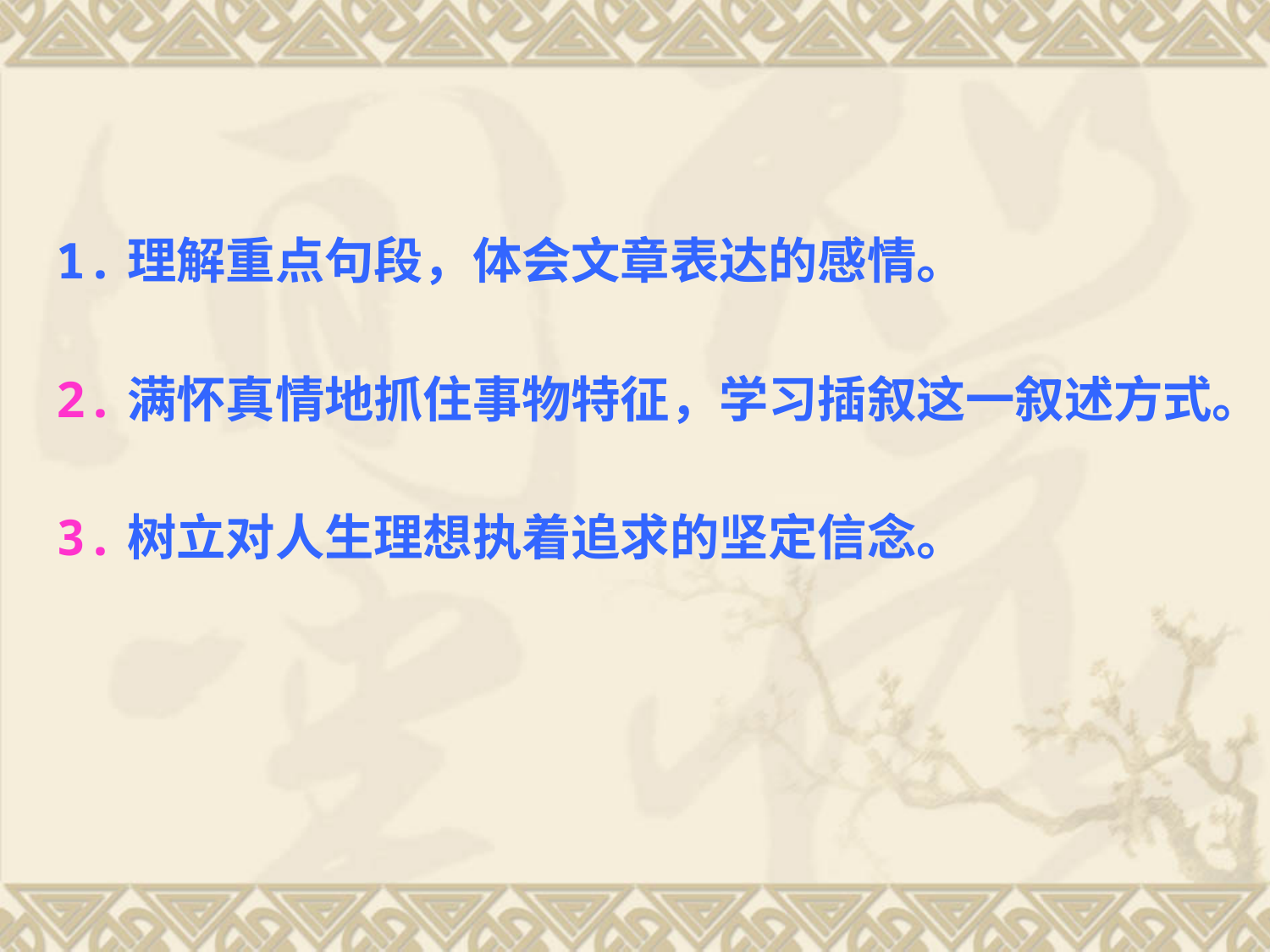

1.理解重点句段，体会文章表达的感情。

2.满怀真情地抓住事物特征，学习插叙这一叙述方式。

3.树立对人生理想执着追求的坚定信念。